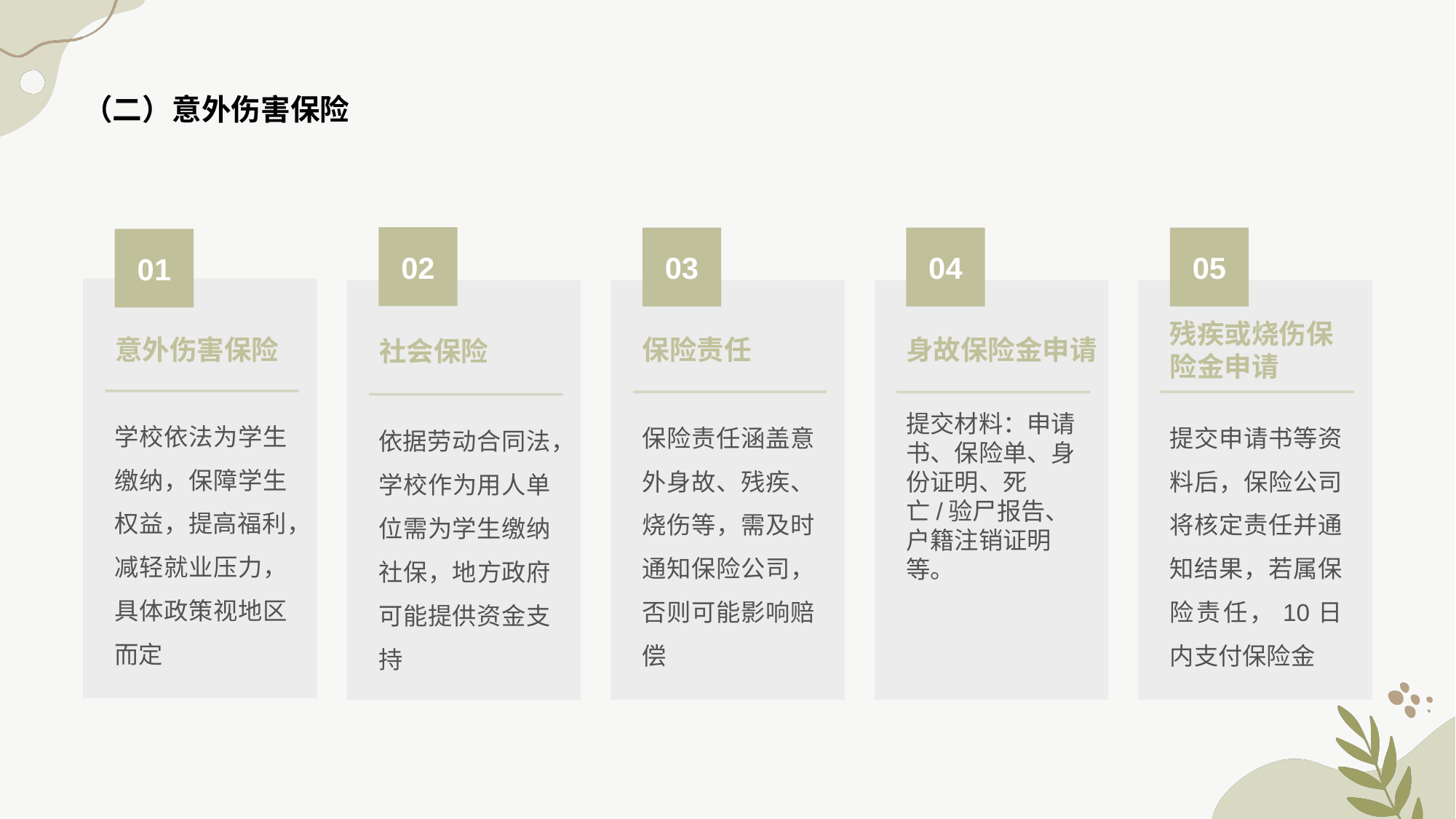

# （二）意外伤害保险
02
03
04
05
01

保险责任
残疾或烧伤保险金申请
身故保险金申请
意外伤害保险
社会保险
学校依法为学生缴纳，保障学生权益，提高福利，减轻就业压力，具体政策视地区而定
保险责任涵盖意外身故、残疾、烧伤等，需及时通知保险公司，否则可能影响赔偿
提交申请书等资料后，保险公司将核定责任并通知结果，若属保险责任，10日内支付保险金
提交材料：申请书、保险单、身份证明、死亡/验尸报告、户籍注销证明等。

依据劳动合同法，学校作为用人单位需为学生缴纳社保，地方政府可能提供资金支持